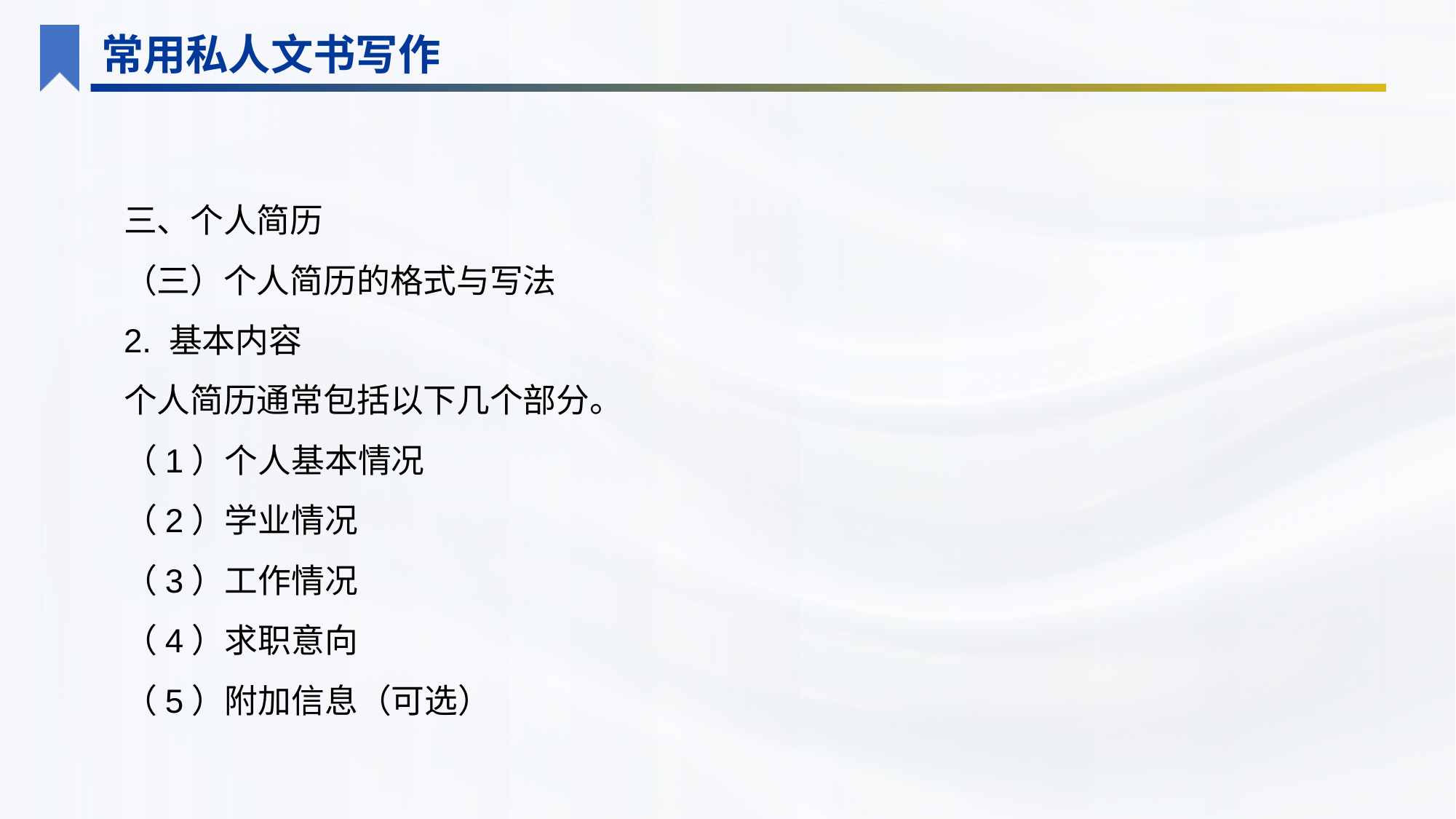

常用私人文书写作
三、个人简历
（三）个人简历的格式与写法
2. 基本内容
个人简历通常包括以下几个部分。
（1）个人基本情况
（2）学业情况
（3）工作情况
（4）求职意向
（5）附加信息（可选）